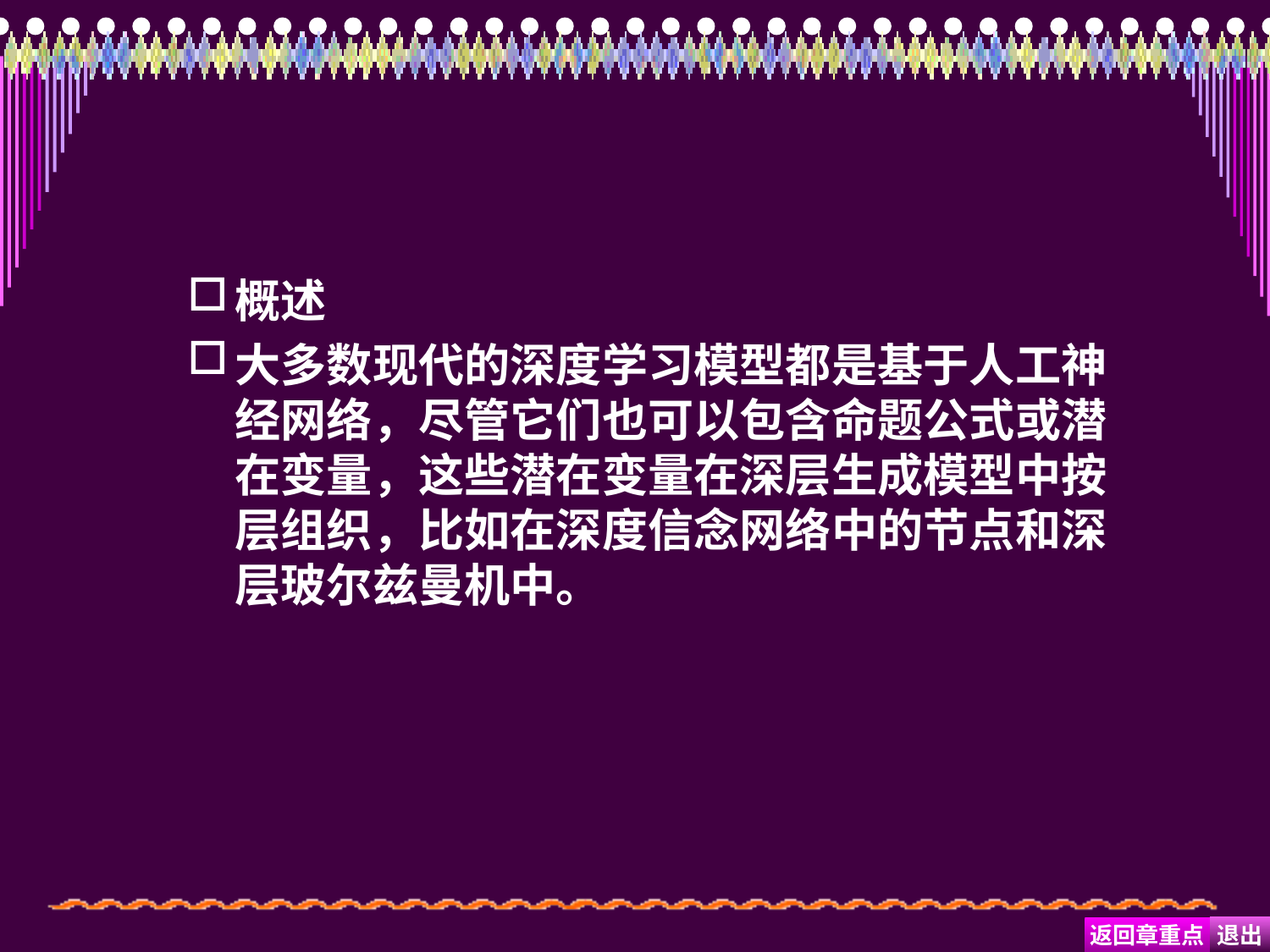

#
概述
大多数现代的深度学习模型都是基于人工神经网络，尽管它们也可以包含命题公式或潜在变量，这些潜在变量在深层生成模型中按层组织，比如在深度信念网络中的节点和深层玻尔兹曼机中。